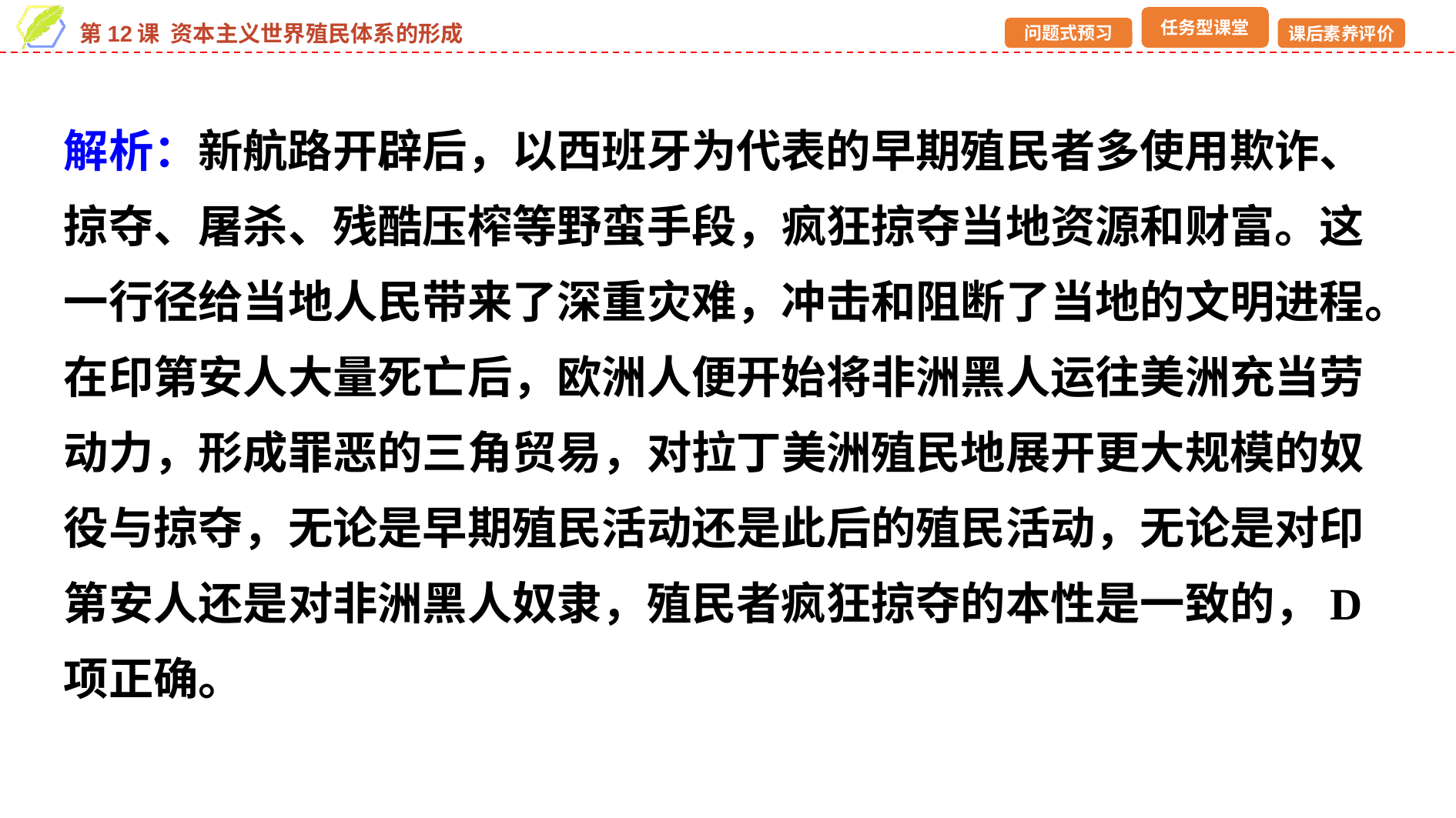

解析：新航路开辟后，以西班牙为代表的早期殖民者多使用欺诈、掠夺、屠杀、残酷压榨等野蛮手段，疯狂掠夺当地资源和财富。这一行径给当地人民带来了深重灾难，冲击和阻断了当地的文明进程。在印第安人大量死亡后，欧洲人便开始将非洲黑人运往美洲充当劳动力，形成罪恶的三角贸易，对拉丁美洲殖民地展开更大规模的奴役与掠夺，无论是早期殖民活动还是此后的殖民活动，无论是对印第安人还是对非洲黑人奴隶，殖民者疯狂掠夺的本性是一致的，D项正确。